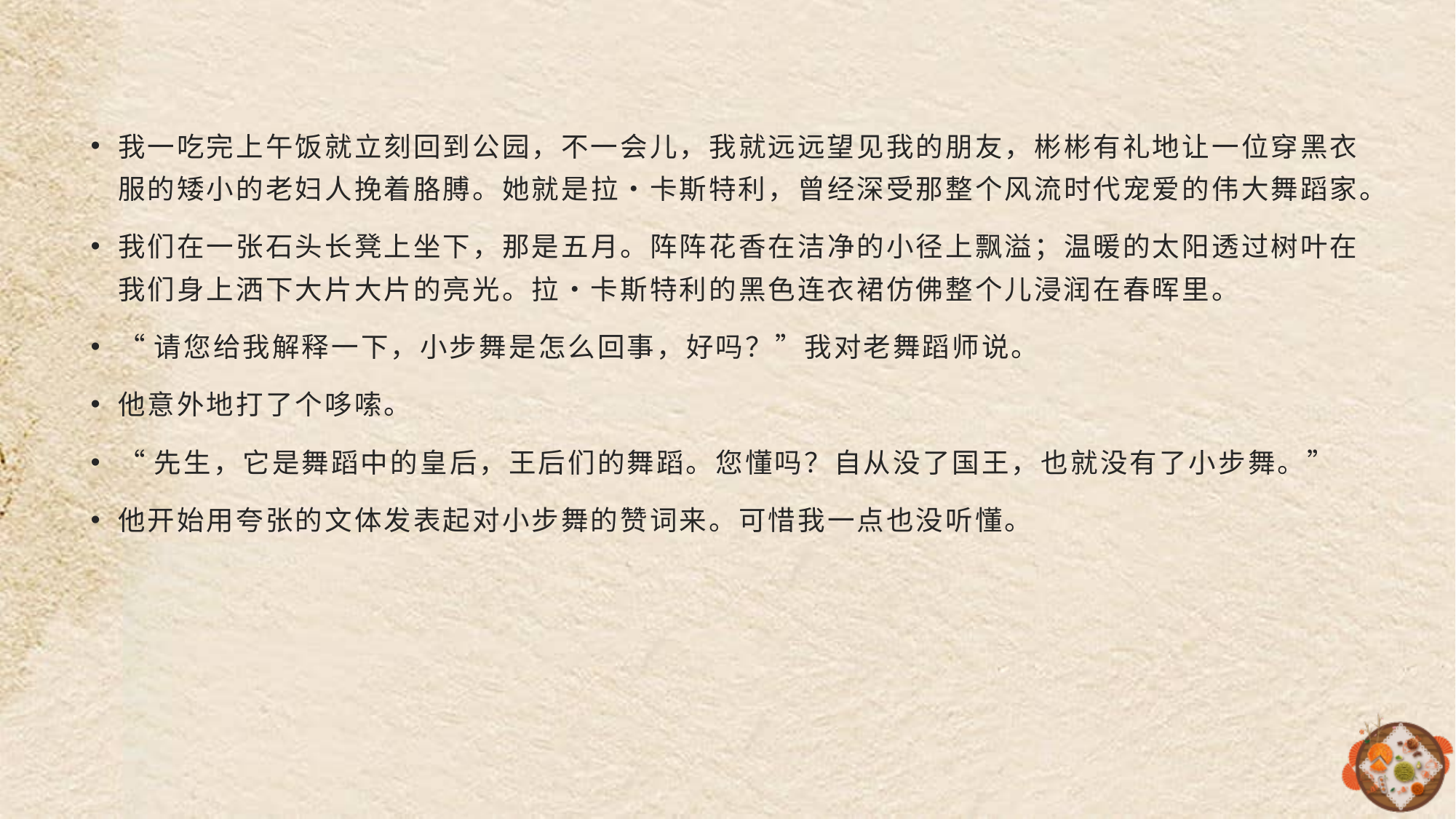

#
我一吃完上午饭就立刻回到公园，不一会儿，我就远远望见我的朋友，彬彬有礼地让一位穿黑衣服的矮小的老妇人挽着胳膊。她就是拉•卡斯特利，曾经深受那整个风流时代宠爱的伟大舞蹈家。
我们在一张石头长凳上坐下，那是五月。阵阵花香在洁净的小径上飘溢；温暖的太阳透过树叶在我们身上洒下大片大片的亮光。拉•卡斯特利的黑色连衣裙仿佛整个儿浸润在春晖里。
“请您给我解释一下，小步舞是怎么回事，好吗？”我对老舞蹈师说。
他意外地打了个哆嗦。
“先生，它是舞蹈中的皇后，王后们的舞蹈。您懂吗？自从没了国王，也就没有了小步舞。”
他开始用夸张的文体发表起对小步舞的赞词来。可惜我一点也没听懂。